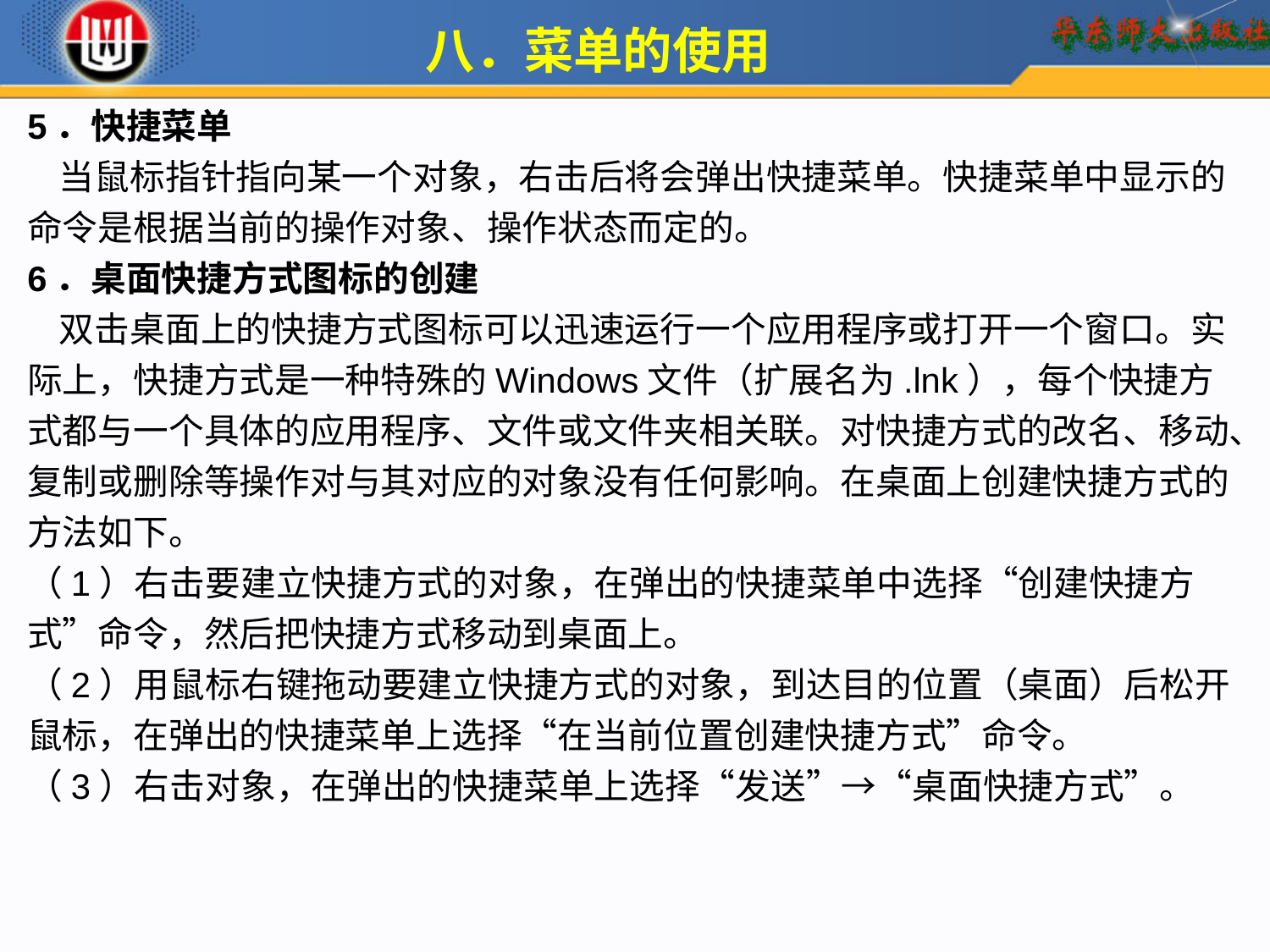

八．菜单的使用
5．快捷菜单
   当鼠标指针指向某一个对象，右击后将会弹出快捷菜单。快捷菜单中显示的命令是根据当前的操作对象、操作状态而定的。
6．桌面快捷方式图标的创建
   双击桌面上的快捷方式图标可以迅速运行一个应用程序或打开一个窗口。实际上，快捷方式是一种特殊的Windows文件（扩展名为.lnk），每个快捷方式都与一个具体的应用程序、文件或文件夹相关联。对快捷方式的改名、移动、复制或删除等操作对与其对应的对象没有任何影响。在桌面上创建快捷方式的方法如下。
（1）右击要建立快捷方式的对象，在弹出的快捷菜单中选择“创建快捷方式”命令，然后把快捷方式移动到桌面上。
（2）用鼠标右键拖动要建立快捷方式的对象，到达目的位置（桌面）后松开鼠标，在弹出的快捷菜单上选择“在当前位置创建快捷方式”命令。
（3）右击对象，在弹出的快捷菜单上选择“发送”→“桌面快捷方式”。